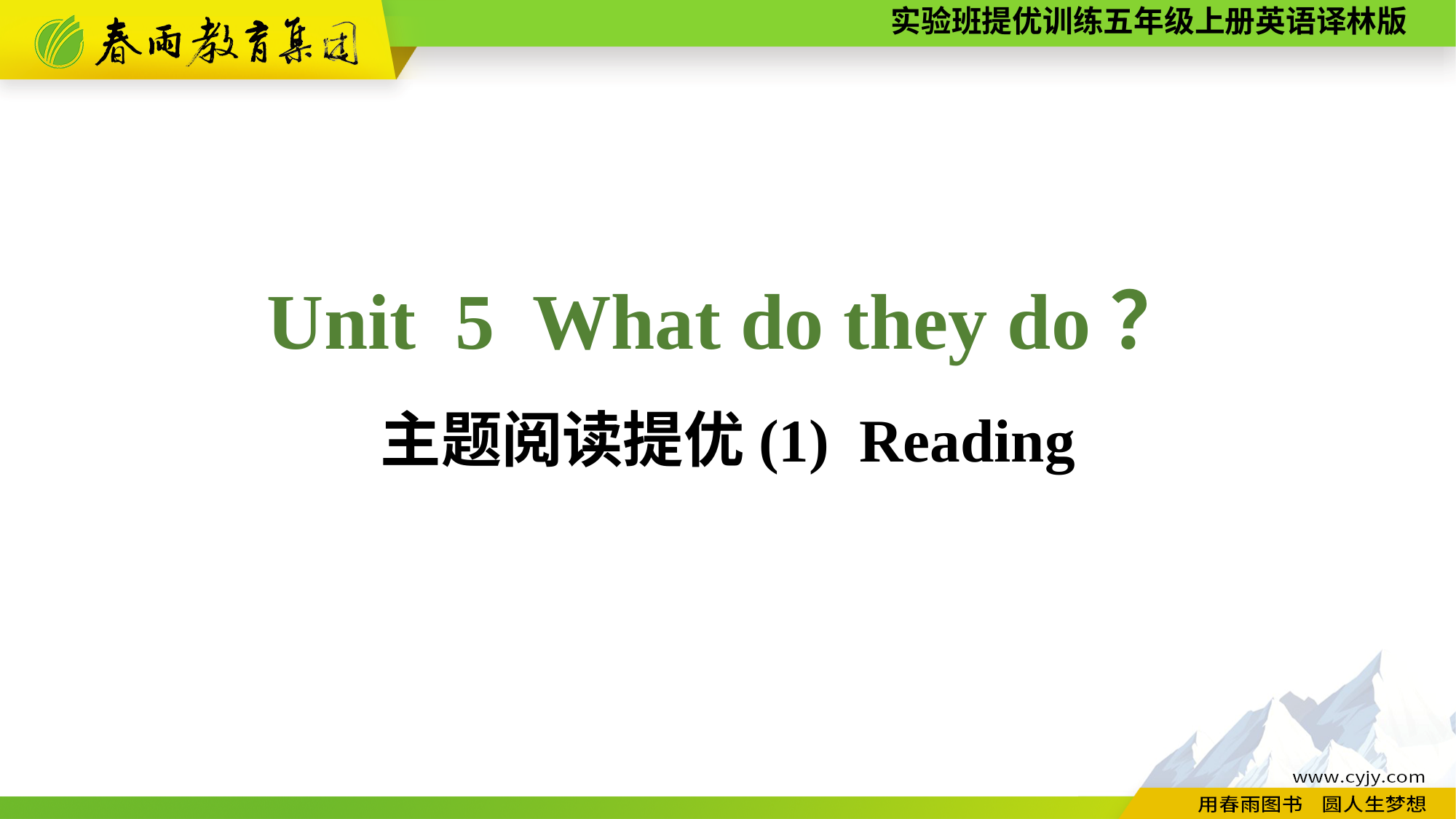

Unit  5  What do they do？
主题阅读提优(1)  Reading